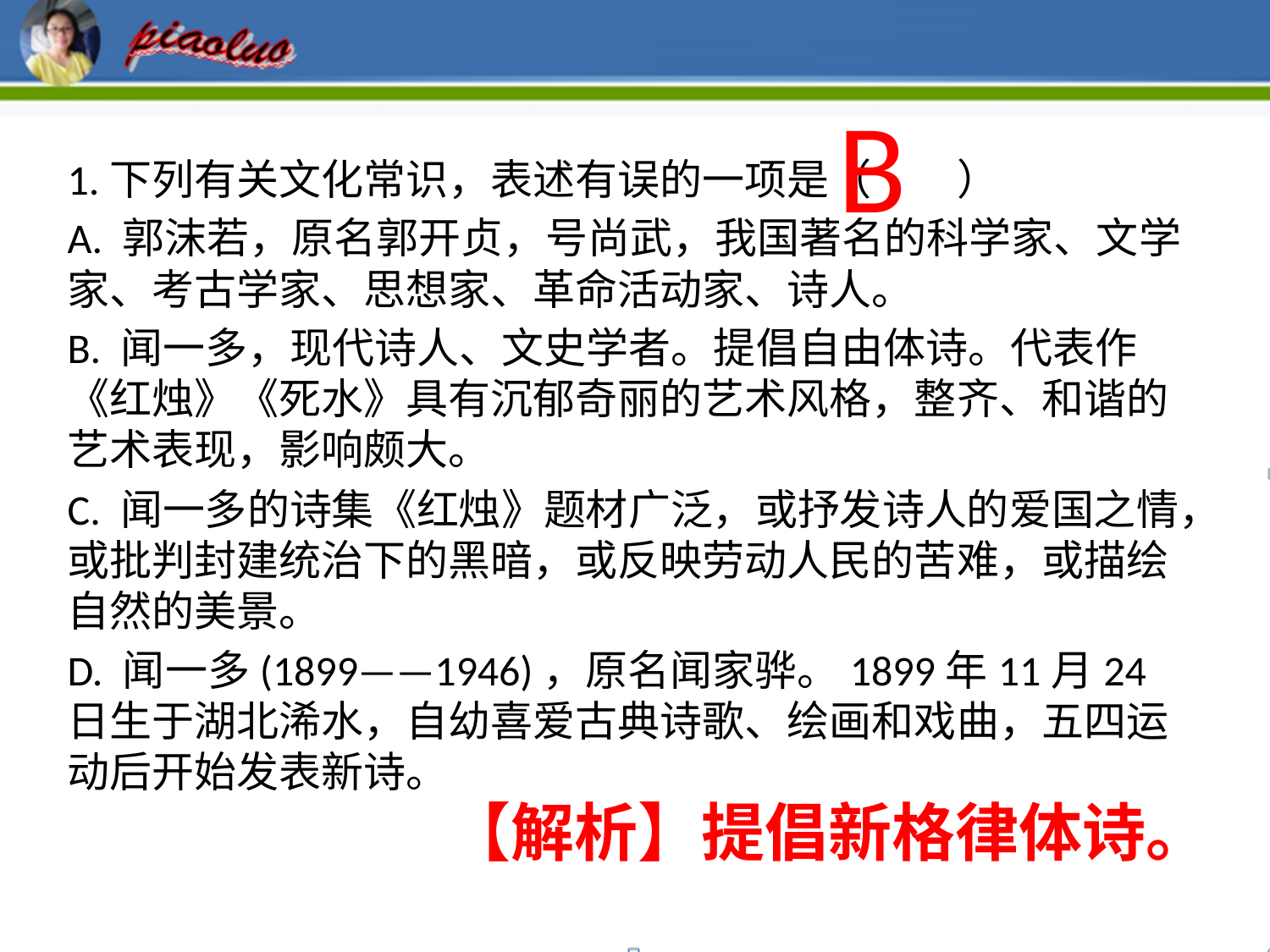

B
1.下列有关文化常识，表述有误的一项是（         ）
A. 郭沫若，原名郭开贞，号尚武，我国著名的科学家、文学家、考古学家、思想家、革命活动家、诗人。
B. 闻一多，现代诗人、文史学者。提倡自由体诗。代表作《红烛》《死水》具有沉郁奇丽的艺术风格，整齐、和谐的艺术表现，影响颇大。
C. 闻一多的诗集《红烛》题材广泛，或抒发诗人的爱国之情，或批判封建统治下的黑暗，或反映劳动人民的苦难，或描绘自然的美景。
D. 闻一多(1899——1946)，原名闻家骅。1899年11月24日生于湖北浠水，自幼喜爱古典诗歌、绘画和戏曲，五四运动后开始发表新诗。

【解析】提倡新格律体诗。